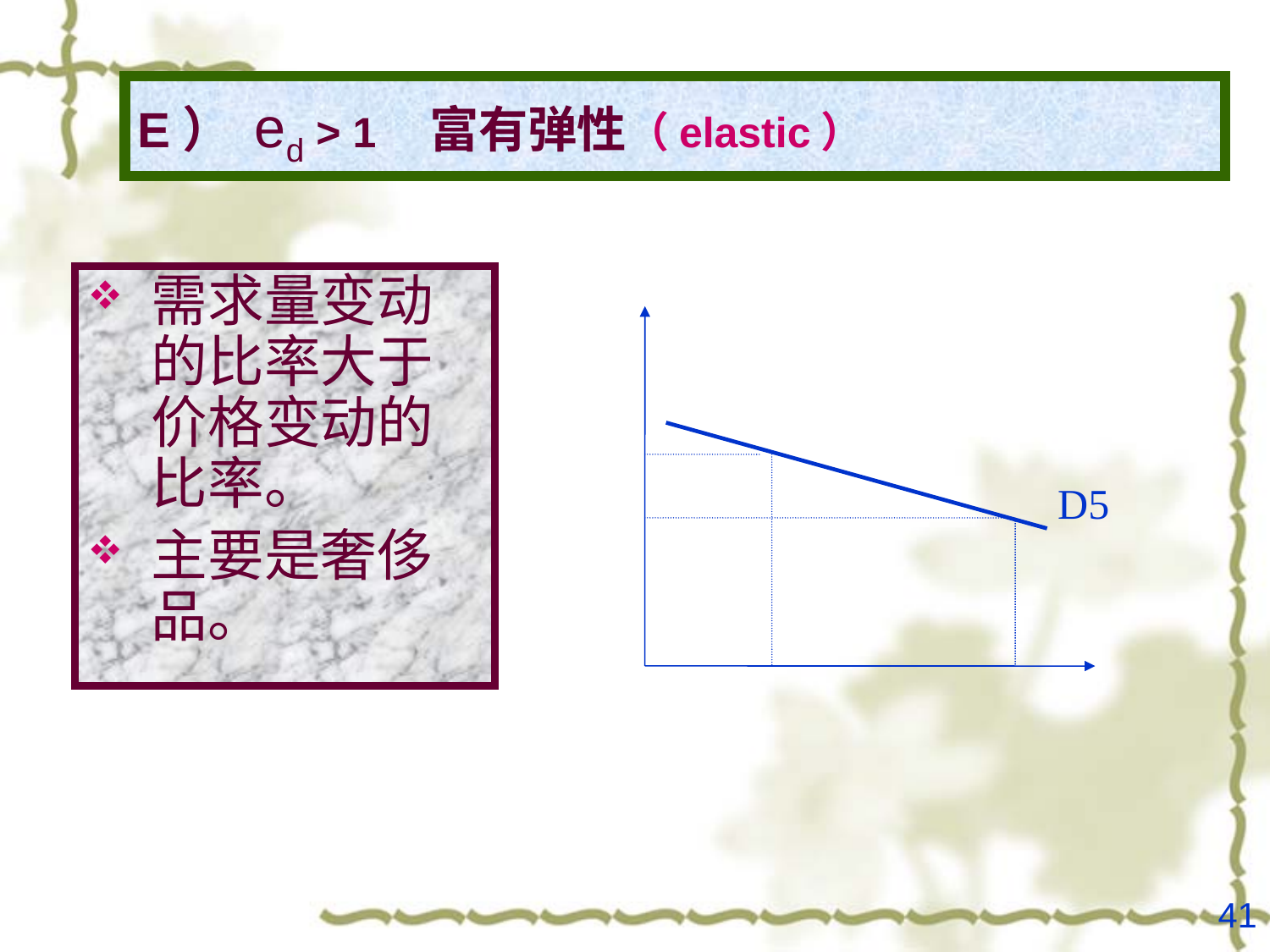

# E） ed > 1   富有弹性（elastic）
需求量变动的比率大于价格变动的比率。
主要是奢侈品。

D5

41